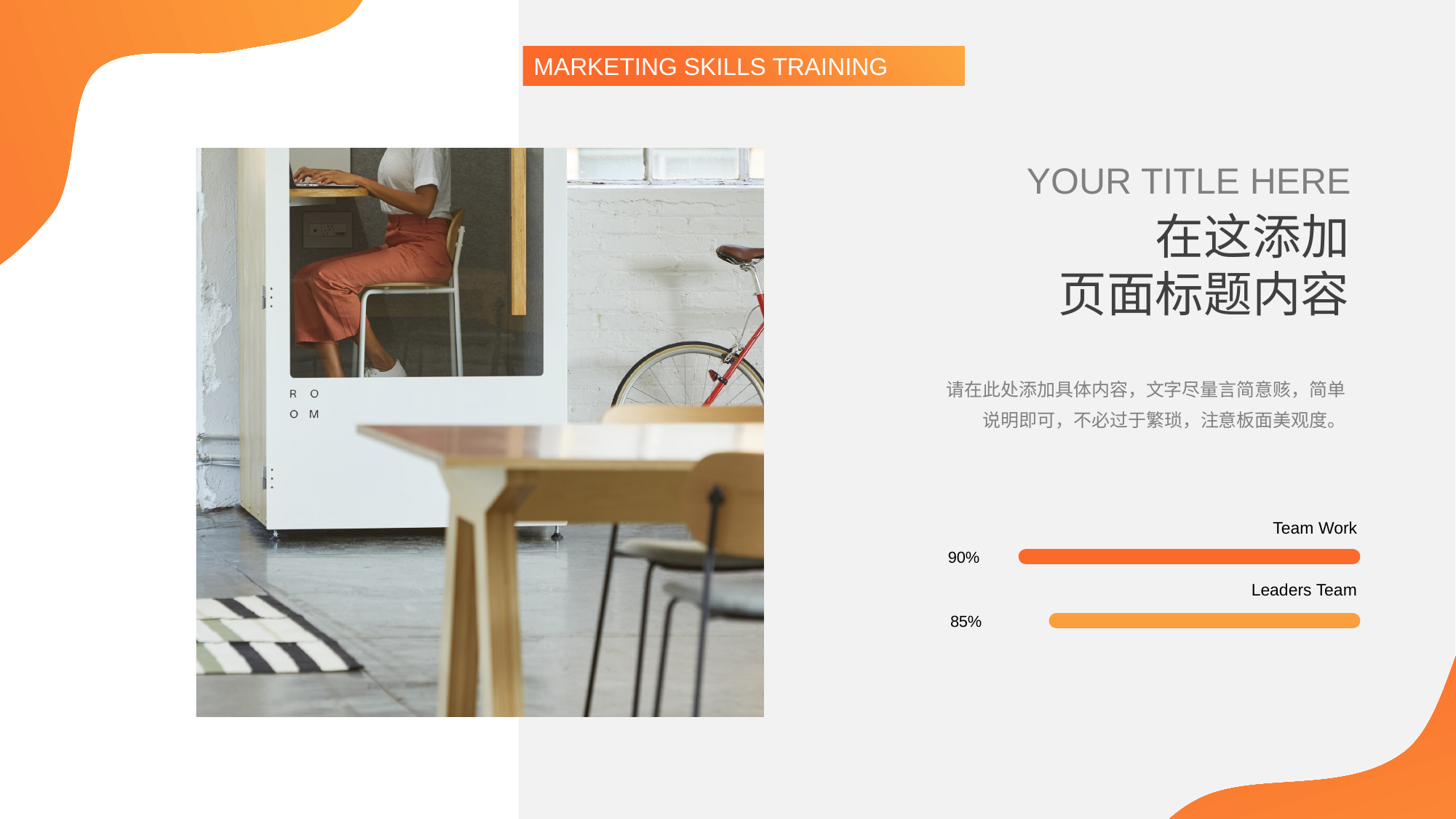

MARKETING SKILLS TRAINING

YOUR TITLE HERE
在这添加
页面标题内容
请在此处添加具体内容，文字尽量言简意赅，简单说明即可，不必过于繁琐，注意板面美观度。
Team Work
90%
Leaders Team
85%